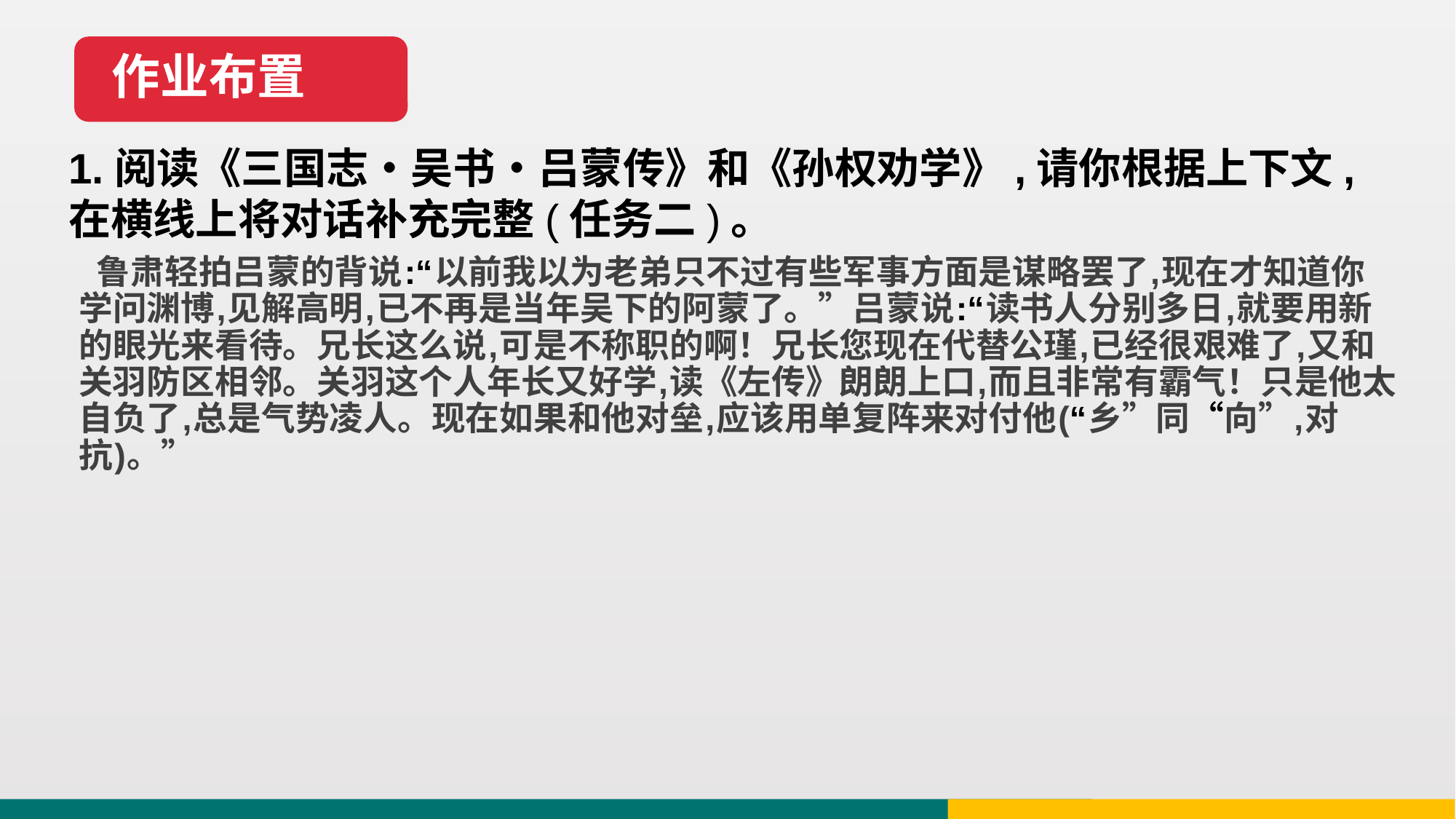

作业布置
1.阅读《三国志•吴书•吕蒙传》和《孙权劝学》,请你根据上下文,在横线上将对话补充完整(任务二)。
     鲁肃轻拍吕蒙的背说:“以前我以为老弟只不过有些军事方面是谋略罢了,现在才知道你学问渊博,见解高明,已不再是当年吴下的阿蒙了。”吕蒙说:“读书人分别多日,就要用新的眼光来看待。兄长这么说,可是不称职的啊！兄长您现在代替公瑾,已经很艰难了,又和关羽防区相邻。关羽这个人年长又好学,读《左传》朗朗上口,而且非常有霸气！只是他太自负了,总是气势凌人。现在如果和他对垒,应该用单复阵来对付他(“乡”同“向”,对抗)。”